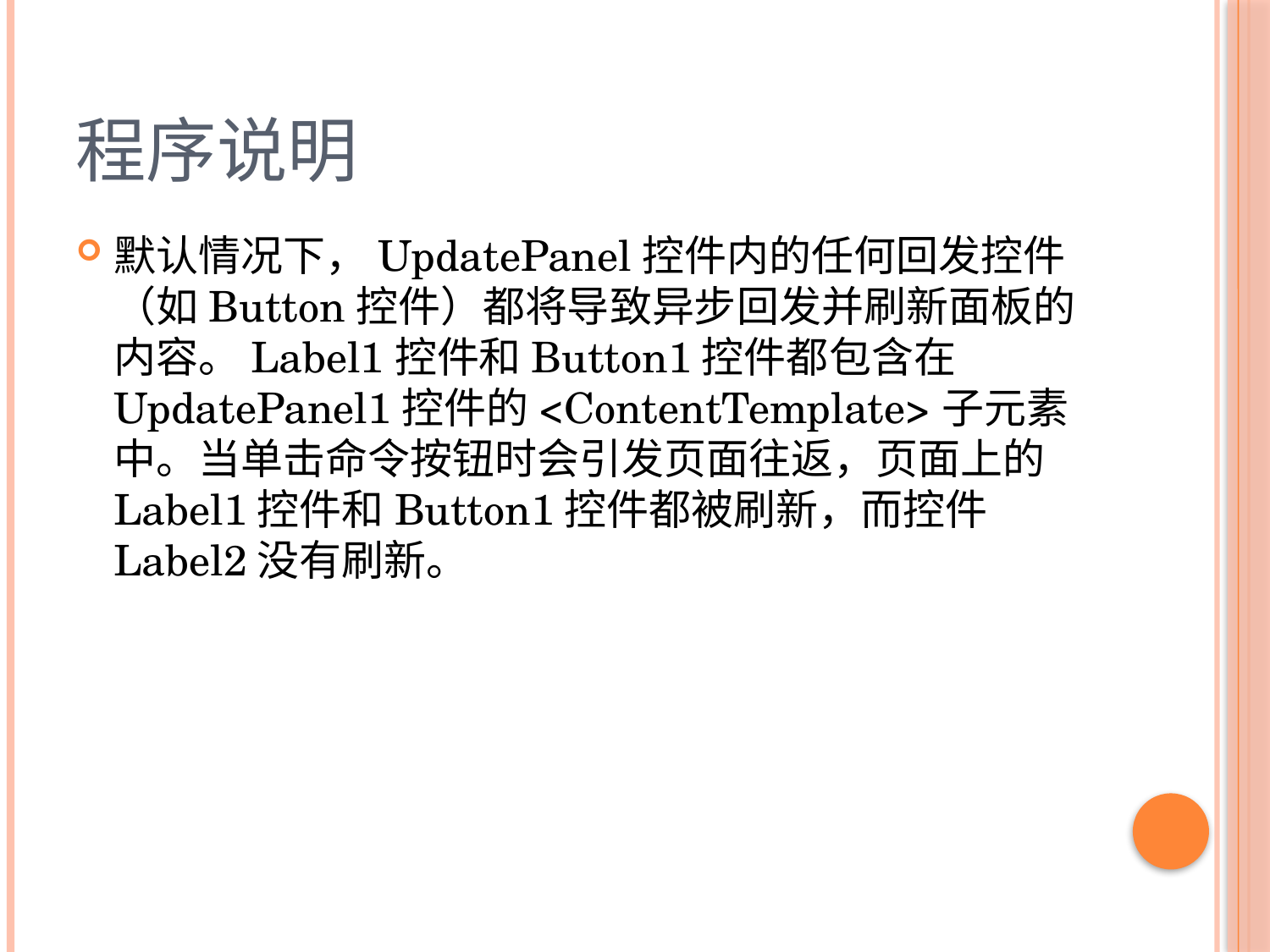

# 程序说明
默认情况下，UpdatePanel控件内的任何回发控件（如Button控件）都将导致异步回发并刷新面板的内容。Label1控件和Button1控件都包含在UpdatePanel1控件的<ContentTemplate>子元素中。当单击命令按钮时会引发页面往返，页面上的Label1控件和Button1控件都被刷新，而控件Label2没有刷新。
20